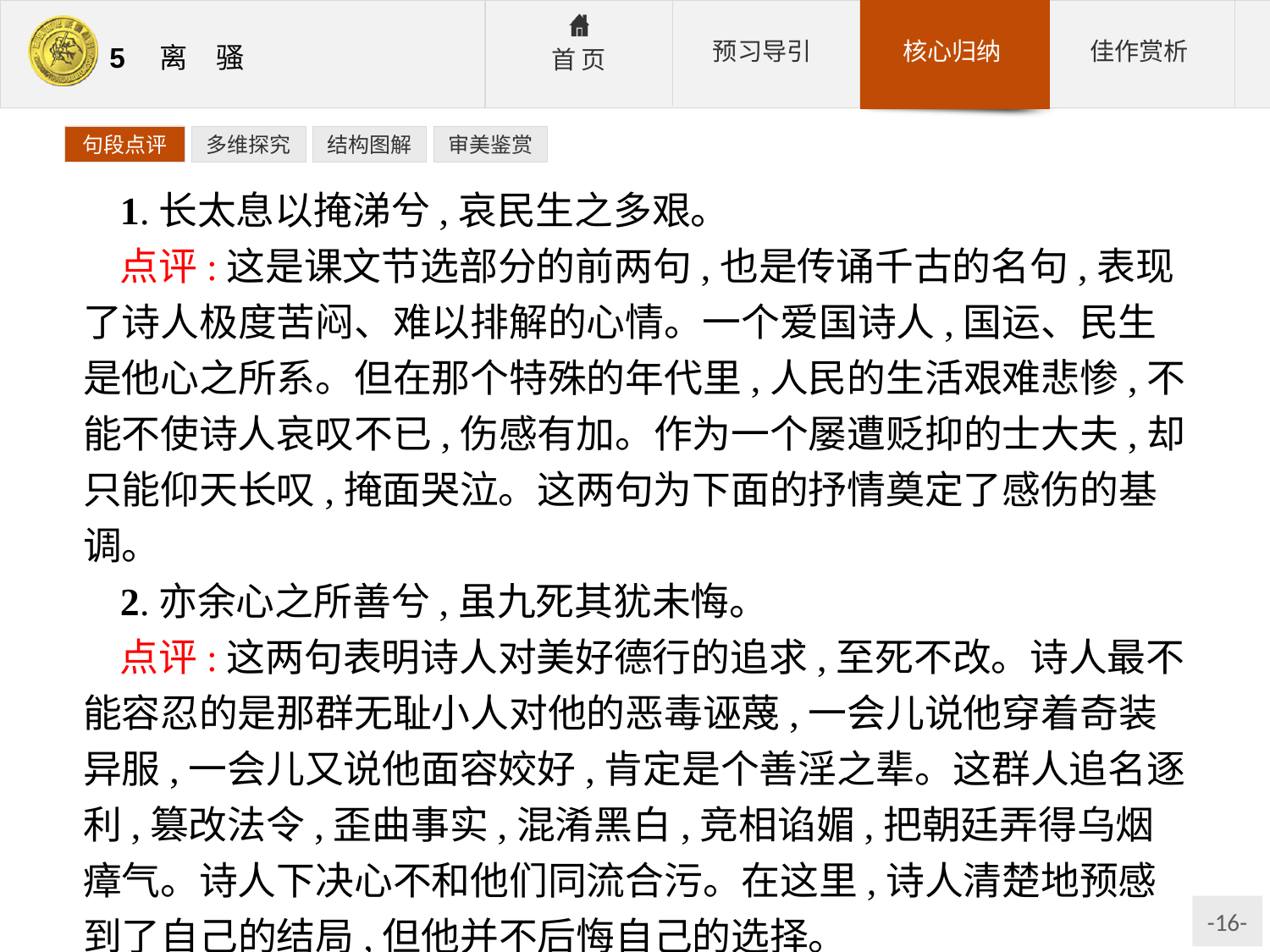

句段点评
多维探究
结构图解
审美鉴赏
1.长太息以掩涕兮,哀民生之多艰。
点评:这是课文节选部分的前两句,也是传诵千古的名句,表现了诗人极度苦闷、难以排解的心情。一个爱国诗人,国运、民生是他心之所系。但在那个特殊的年代里,人民的生活艰难悲惨,不能不使诗人哀叹不已,伤感有加。作为一个屡遭贬抑的士大夫,却只能仰天长叹,掩面哭泣。这两句为下面的抒情奠定了感伤的基调。
2.亦余心之所善兮,虽九死其犹未悔。
点评:这两句表明诗人对美好德行的追求,至死不改。诗人最不能容忍的是那群无耻小人对他的恶毒诬蔑,一会儿说他穿着奇装异服,一会儿又说他面容姣好,肯定是个善淫之辈。这群人追名逐利,篡改法令,歪曲事实,混淆黑白,竞相谄媚,把朝廷弄得乌烟瘴气。诗人下决心不和他们同流合污。在这里,诗人清楚地预感到了自己的结局,但他并不后悔自己的选择。